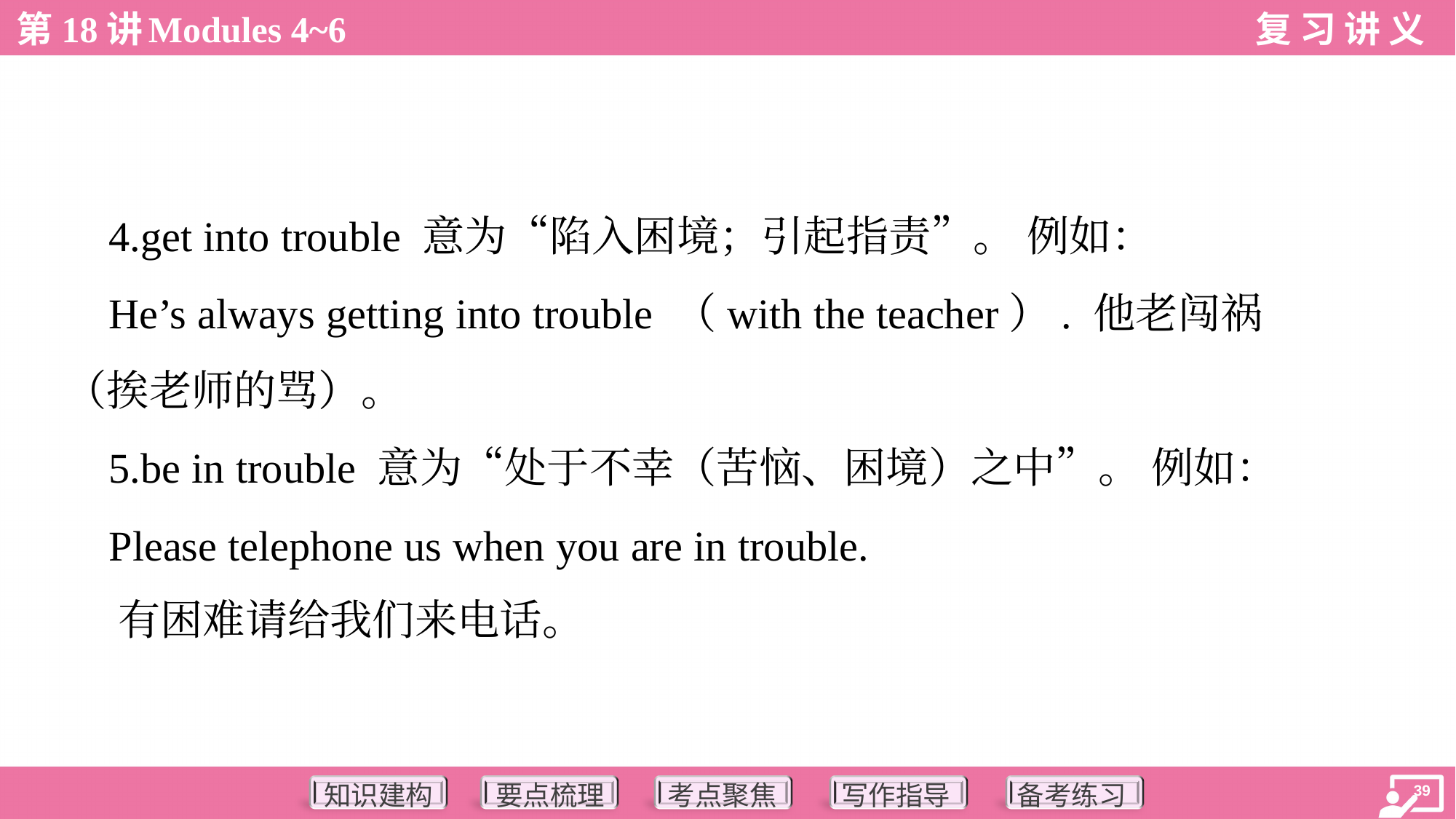

4.get into trouble 意为“陷入困境；引起指责”。 例如：
    He’s always getting into trouble （with the teacher）. 他老闯祸
（挨老师的骂）。
    5.be in trouble 意为“处于不幸（苦恼、困境）之中”。 例如：
    Please telephone us when you are in trouble.
    有困难请给我们来电话。